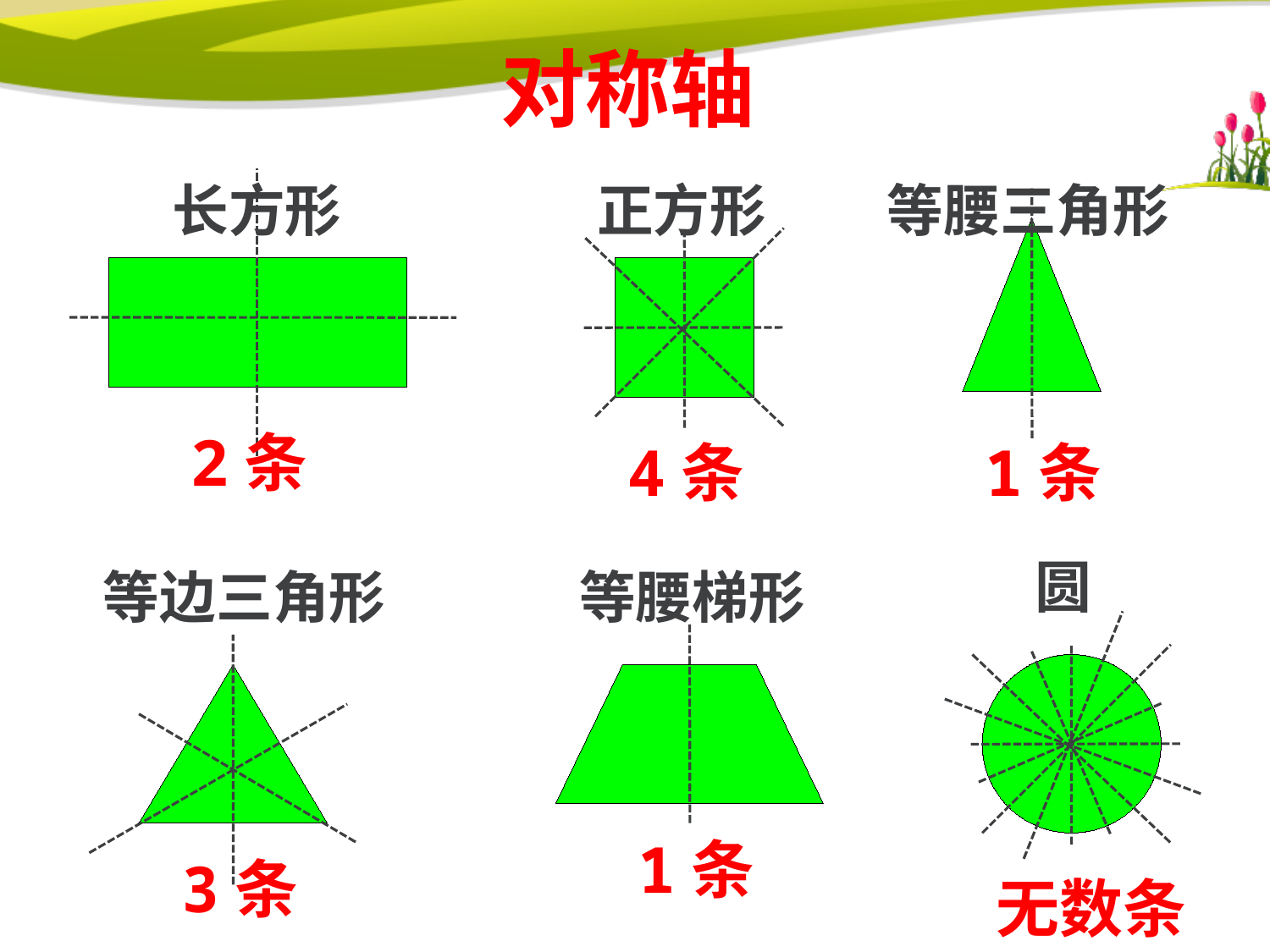

对称轴
长方形
正方形
等腰三角形

2条
4条
1条
圆
等边三角形
等腰梯形
1条
3条
无数条